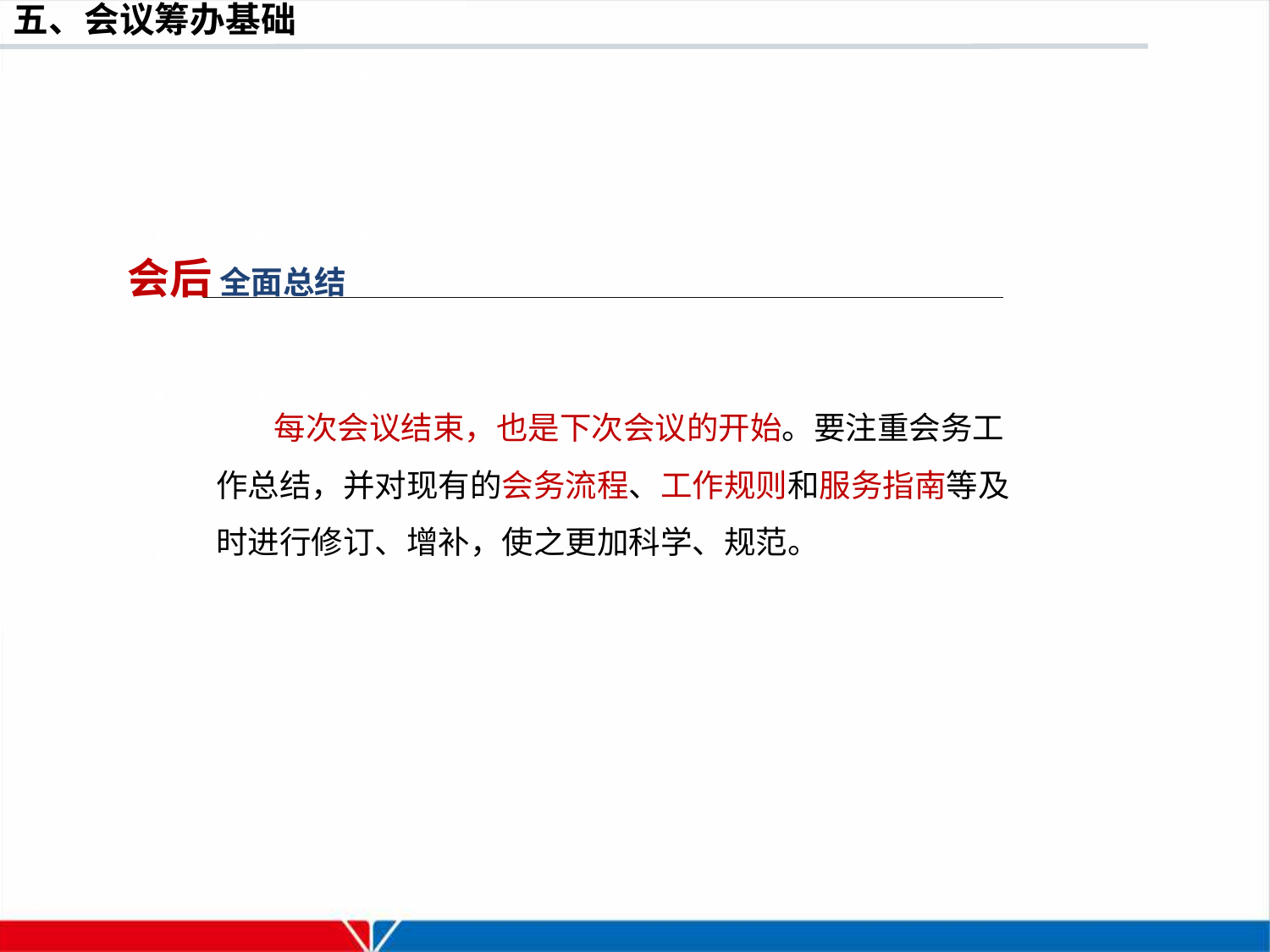

会后 全面总结
       每次会议结束，也是下次会议的开始。要注重会务工作总结，并对现有的会务流程、工作规则和服务指南等及时进行修订、增补，使之更加科学、规范。